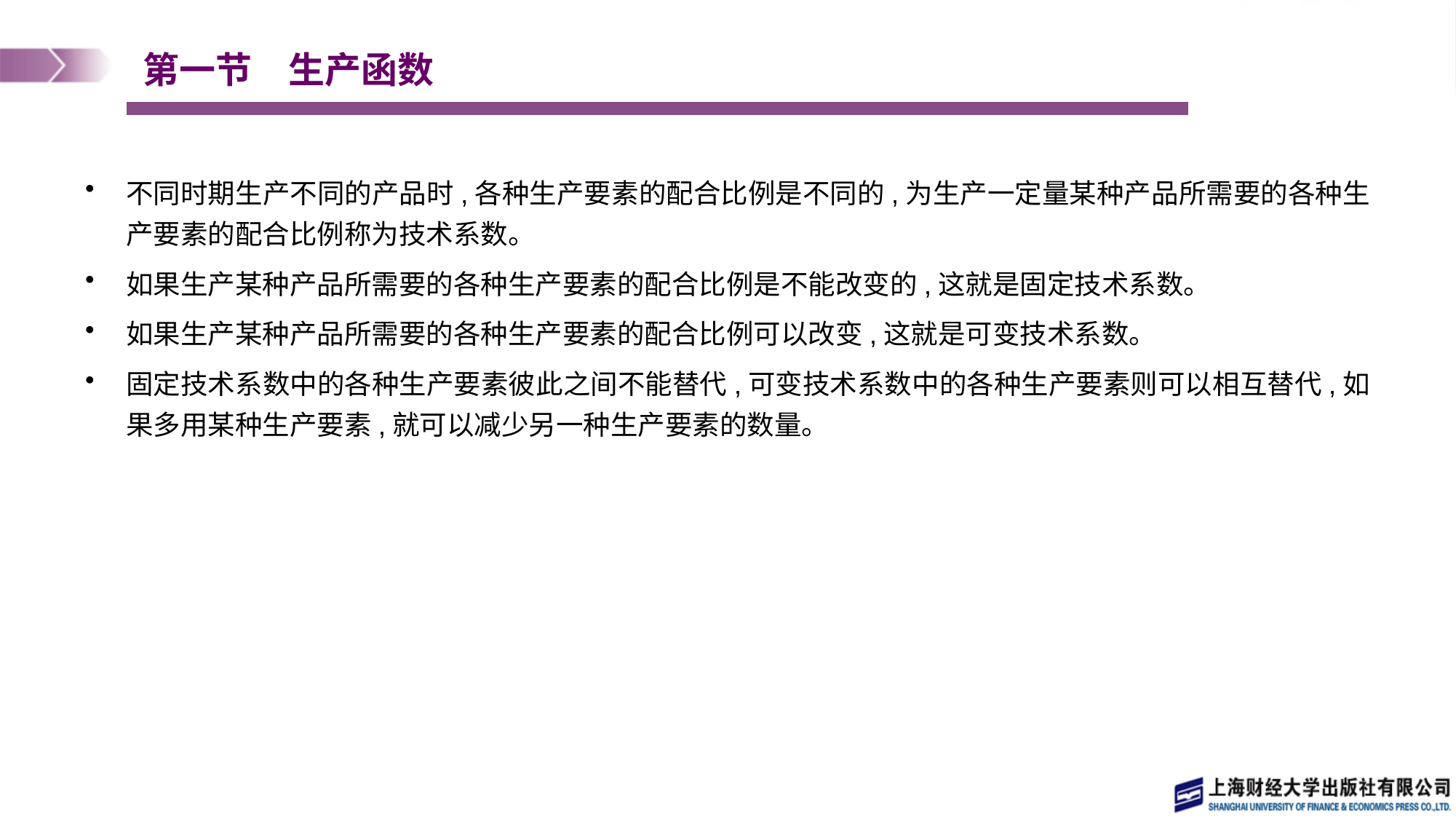

# 第一节　生产函数
不同时期生产不同的产品时,各种生产要素的配合比例是不同的,为生产一定量某种产品所需要的各种生产要素的配合比例称为技术系数。
如果生产某种产品所需要的各种生产要素的配合比例是不能改变的,这就是固定技术系数。
如果生产某种产品所需要的各种生产要素的配合比例可以改变,这就是可变技术系数。
固定技术系数中的各种生产要素彼此之间不能替代,可变技术系数中的各种生产要素则可以相互替代,如果多用某种生产要素,就可以减少另一种生产要素的数量。